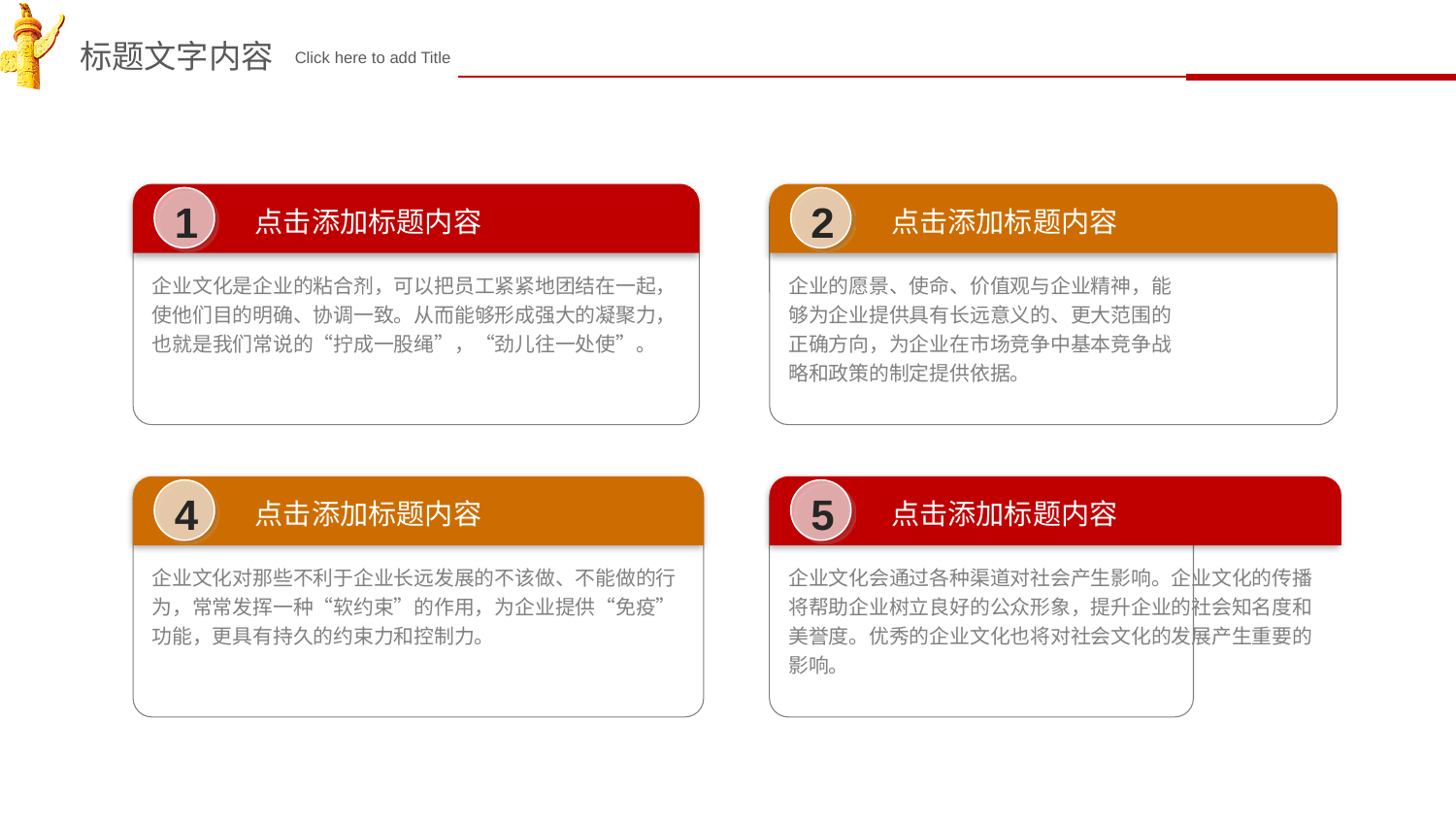

1
点击添加标题内容
企业文化是企业的粘合剂，可以把员工紧紧地团结在一起，使他们目的明确、协调一致。从而能够形成强大的凝聚力，也就是我们常说的“拧成一股绳”，“劲儿往一处使”。

2
点击添加标题内容
企业的愿景、使命、价值观与企业精神，能够为企业提供具有长远意义的、更大范围的正确方向，为企业在市场竞争中基本竞争战略和政策的制定提供依据。

4
点击添加标题内容
企业文化对那些不利于企业长远发展的不该做、不能做的行为，常常发挥一种“软约束”的作用，为企业提供“免疫”功能，更具有持久的约束力和控制力。

5
点击添加标题内容
企业文化会通过各种渠道对社会产生影响。企业文化的传播将帮助企业树立良好的公众形象，提升企业的社会知名度和美誉度。优秀的企业文化也将对社会文化的发展产生重要的影响。